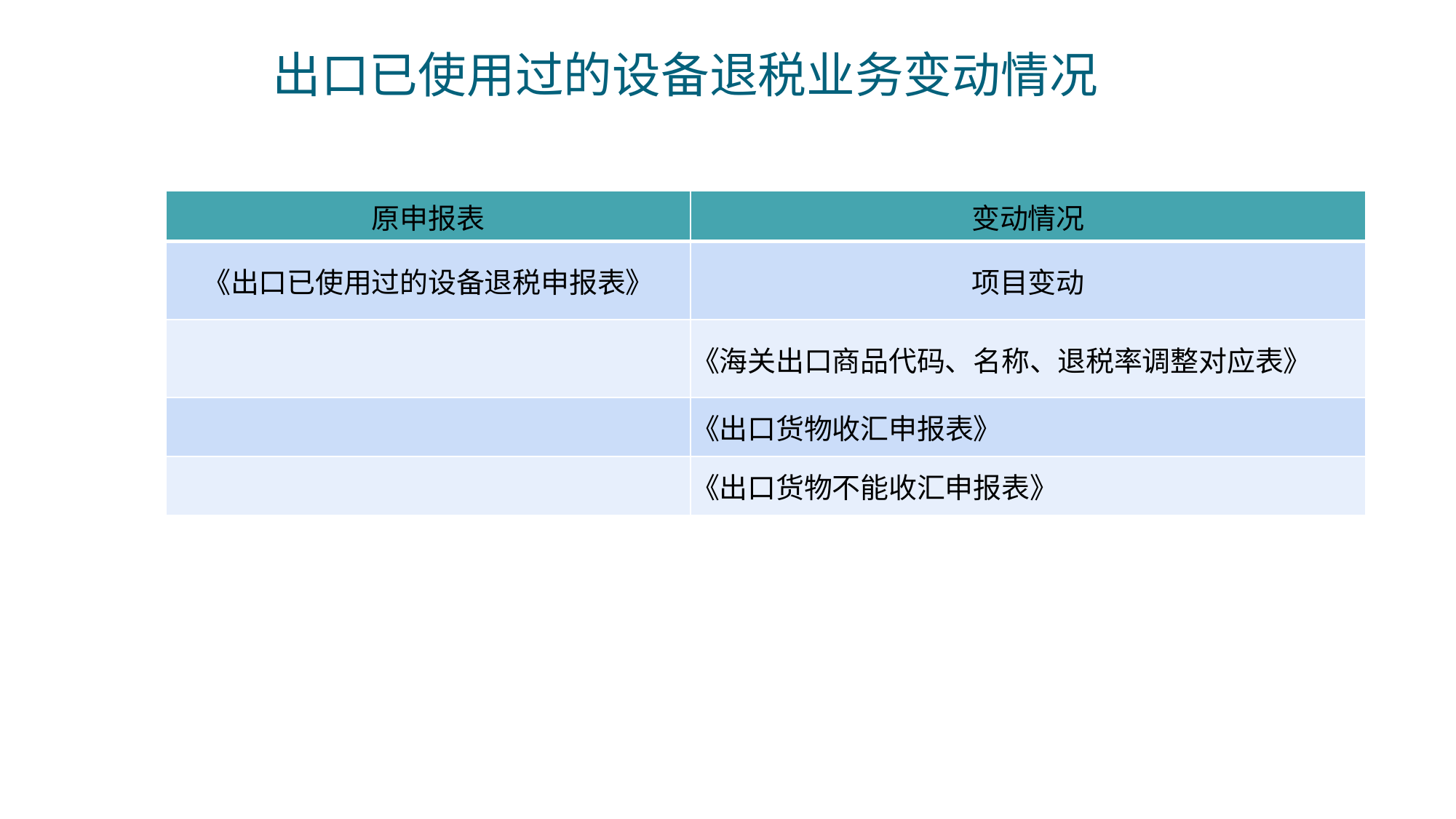

一
出口已使用过的设备退税业务变动情况

| 原申报表 | 变动情况 |
| --- | --- |
| 《出口已使用过的设备退税申报表》 | 项目变动 |
|  | 《海关出口商品代码、名称、退税率调整对应表》 |
|  | 《出口货物收汇申报表》 |
|  | 《出口货物不能收汇申报表》 |